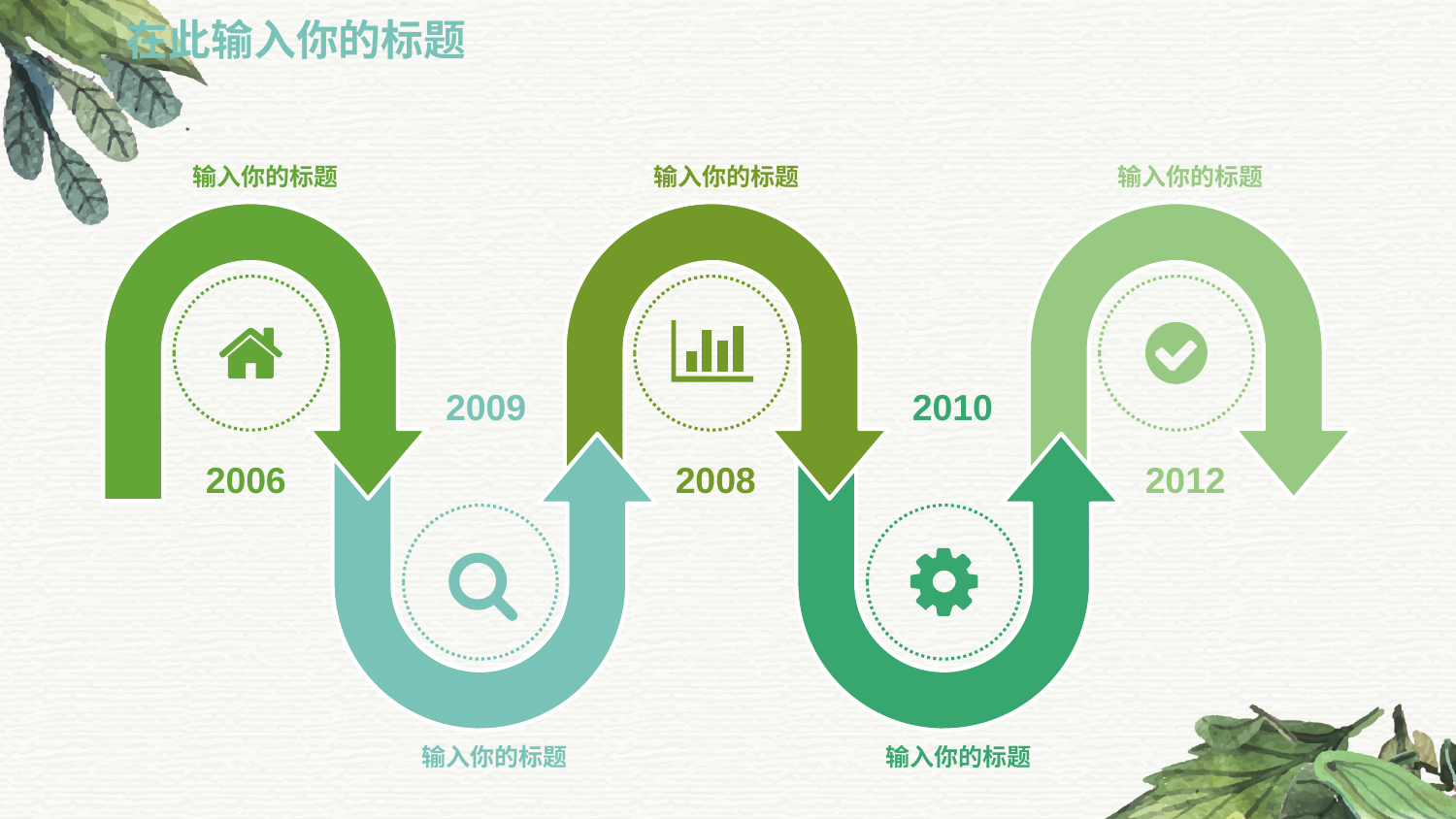

在此输入你的标题
输入你的标题
输入你的标题
输入你的标题

2009
2010

2006
2008
2012

输入你的标题
输入你的标题